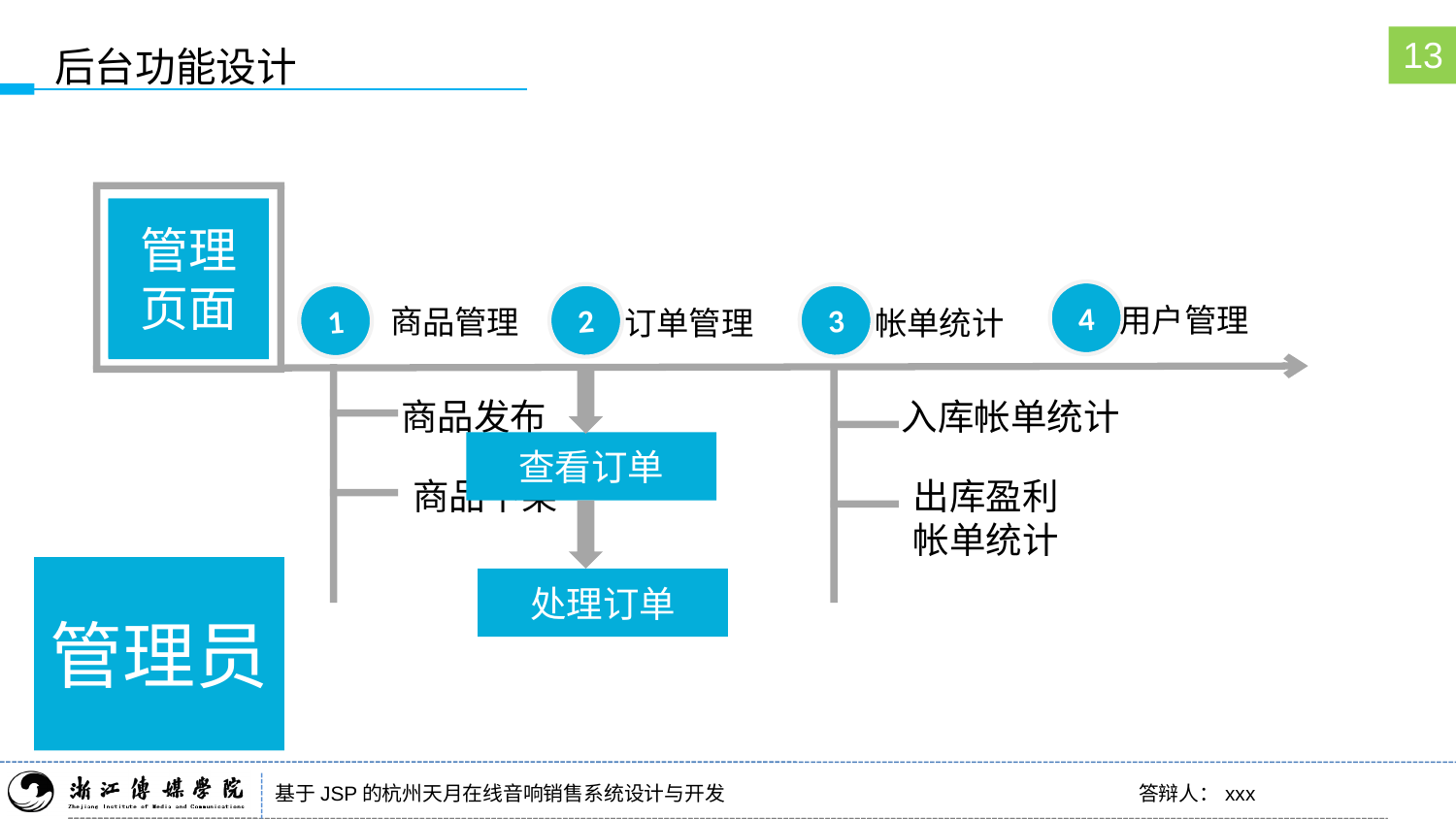

13

后台功能设计

用户页面
管理页面
商品管理
1
用户管理
4
订单管理
2
帐单统计
3

商品发布
入库帐单统计

查看订单

商品下架
出库盈利帐单统计

管理员
处理订单